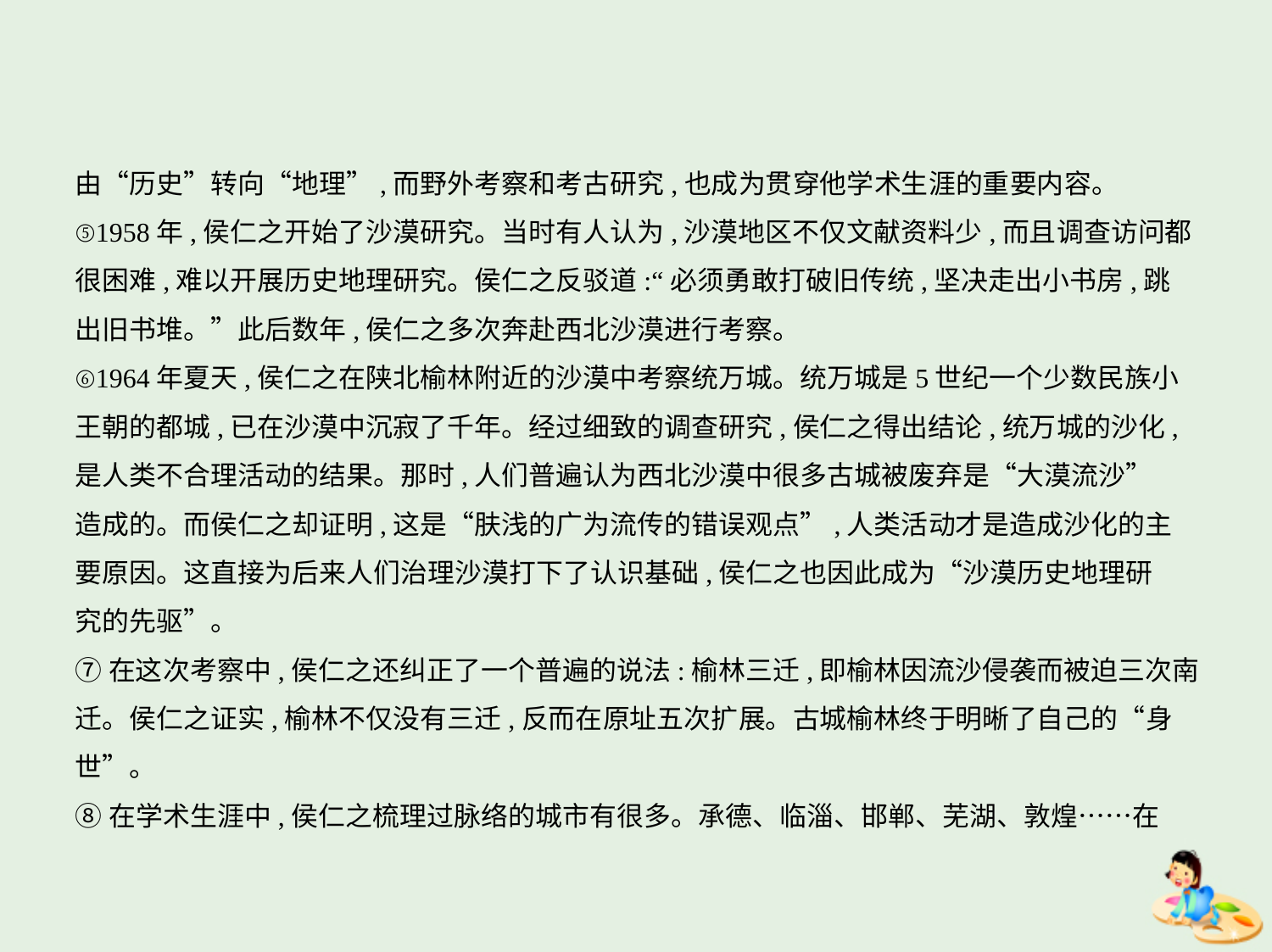

由“历史”转向“地理”,而野外考察和考古研究,也成为贯穿他学术生涯的重要内容。
⑤1958年,侯仁之开始了沙漠研究。当时有人认为,沙漠地区不仅文献资料少,而且调查访问都
很困难,难以开展历史地理研究。侯仁之反驳道:“必须勇敢打破旧传统,坚决走出小书房,跳
出旧书堆。”此后数年,侯仁之多次奔赴西北沙漠进行考察。
⑥1964年夏天,侯仁之在陕北榆林附近的沙漠中考察统万城。统万城是5世纪一个少数民族小
王朝的都城,已在沙漠中沉寂了千年。经过细致的调查研究,侯仁之得出结论,统万城的沙化,
是人类不合理活动的结果。那时,人们普遍认为西北沙漠中很多古城被废弃是“大漠流沙”
造成的。而侯仁之却证明,这是“肤浅的广为流传的错误观点”,人类活动才是造成沙化的主
要原因。这直接为后来人们治理沙漠打下了认识基础,侯仁之也因此成为“沙漠历史地理研
究的先驱”。
⑦在这次考察中,侯仁之还纠正了一个普遍的说法:榆林三迁,即榆林因流沙侵袭而被迫三次南
迁。侯仁之证实,榆林不仅没有三迁,反而在原址五次扩展。古城榆林终于明晰了自己的“身
世”。
⑧在学术生涯中,侯仁之梳理过脉络的城市有很多。承德、临淄、邯郸、芜湖、敦煌……在